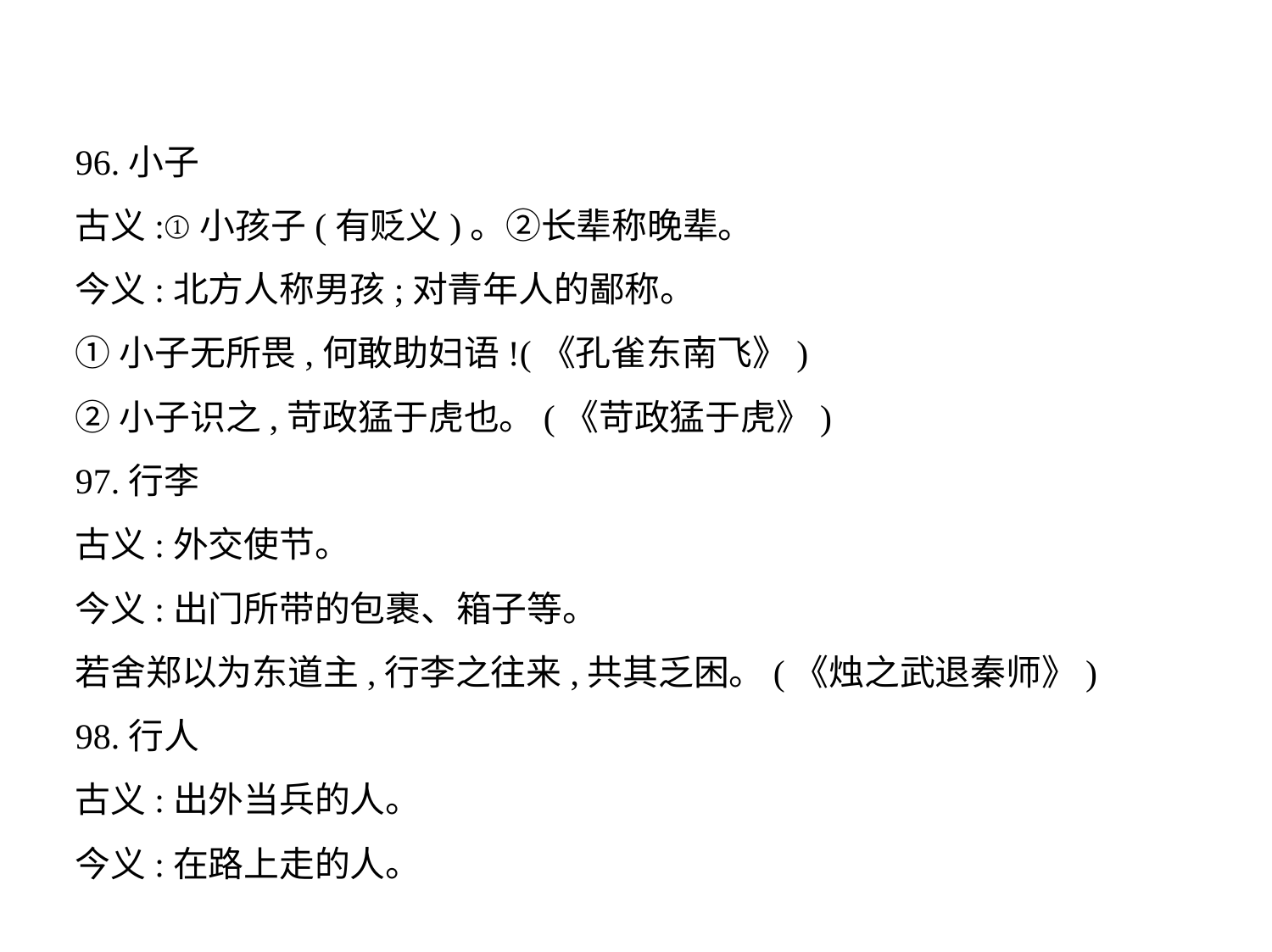

96.小子
古义:①小孩子(有贬义)。②长辈称晚辈。
今义:北方人称男孩;对青年人的鄙称。
①小子无所畏,何敢助妇语!(《孔雀东南飞》)
②小子识之,苛政猛于虎也。(《苛政猛于虎》)
97.行李
古义:外交使节。
今义:出门所带的包裹、箱子等。
若舍郑以为东道主,行李之往来,共其乏困。(《烛之武退秦师》)
98.行人
古义:出外当兵的人。
今义:在路上走的人。